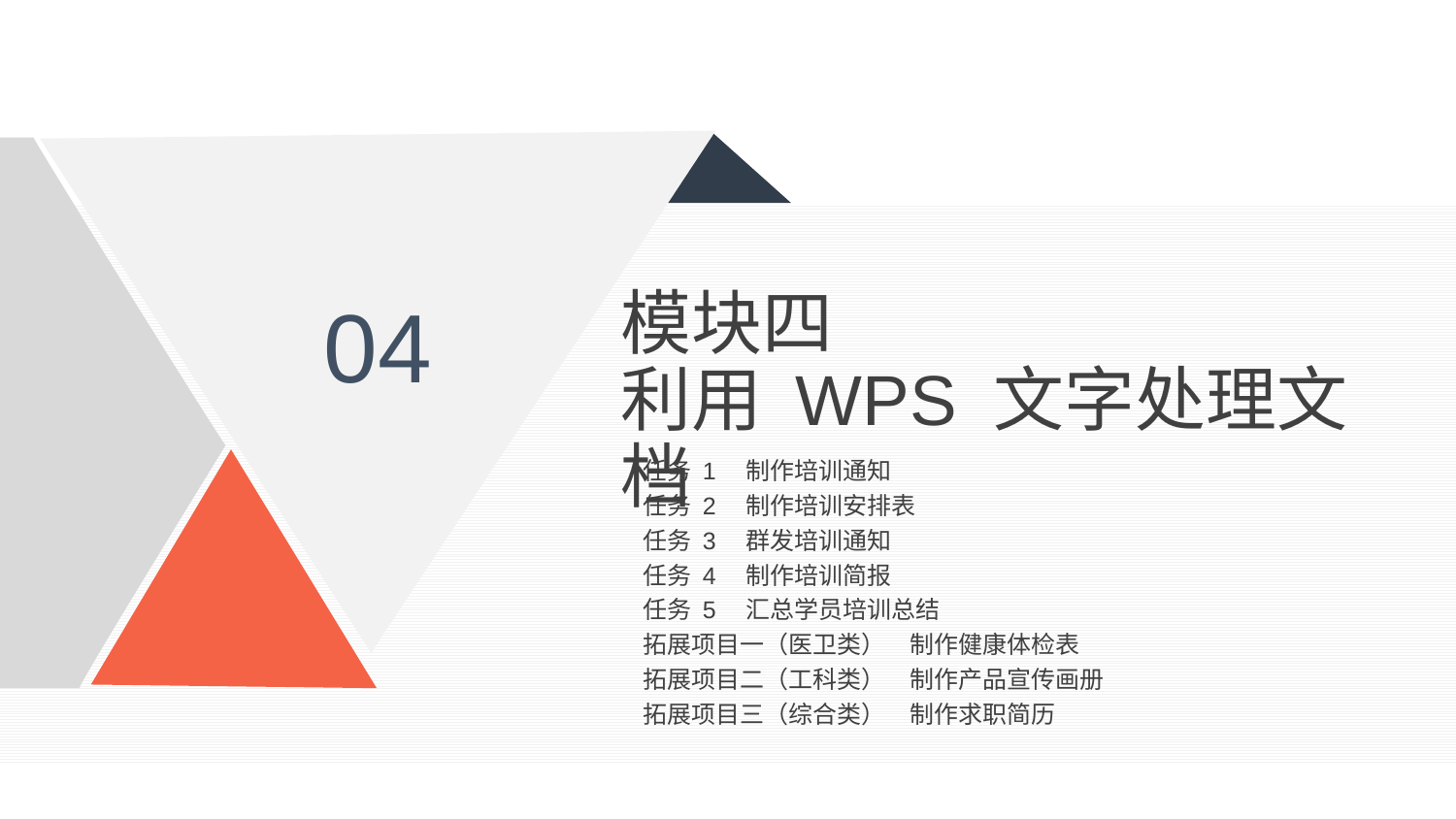

04
模块四
利用 WPS 文字处理文档

任务 1　制作培训通知
任务 2　制作培训安排表
任务 3　群发培训通知
任务 4　制作培训简报
任务 5　汇总学员培训总结
拓展项目一（医卫类）　制作健康体检表
拓展项目二（工科类）　制作产品宣传画册
拓展项目三（综合类）　制作求职简历